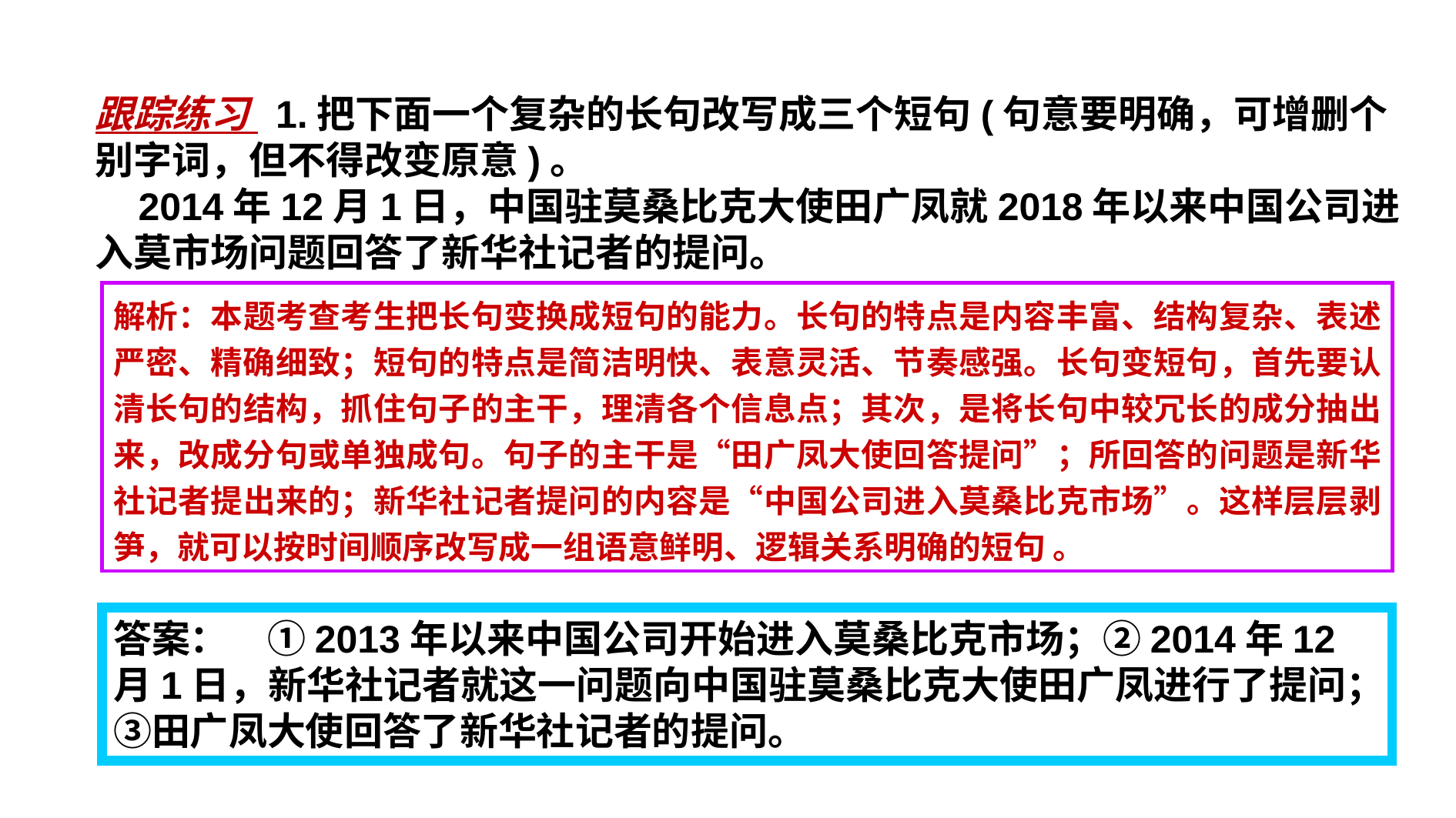

跟踪练习  1.把下面一个复杂的长句改写成三个短句(句意要明确，可增删个别字词，但不得改变原意)。
    2014年12月1日，中国驻莫桑比克大使田广凤就2018年以来中国公司进入莫市场问题回答了新华社记者的提问。

解析：本题考查考生把长句变换成短句的能力。长句的特点是内容丰富、结构复杂、表述严密、精确细致；短句的特点是简洁明快、表意灵活、节奏感强。长句变短句，首先要认清长句的结构，抓住句子的主干，理清各个信息点；其次，是将长句中较冗长的成分抽出来，改成分句或单独成句。句子的主干是“田广凤大使回答提问”；所回答的问题是新华社记者提出来的；新华社记者提问的内容是“中国公司进入莫桑比克市场”。这样层层剥笋，就可以按时间顺序改写成一组语意鲜明、逻辑关系明确的短句 。

答案：　①2013年以来中国公司开始进入莫桑比克市场；②2014年12月1日，新华社记者就这一问题向中国驻莫桑比克大使田广凤进行了提问；③田广凤大使回答了新华社记者的提问。